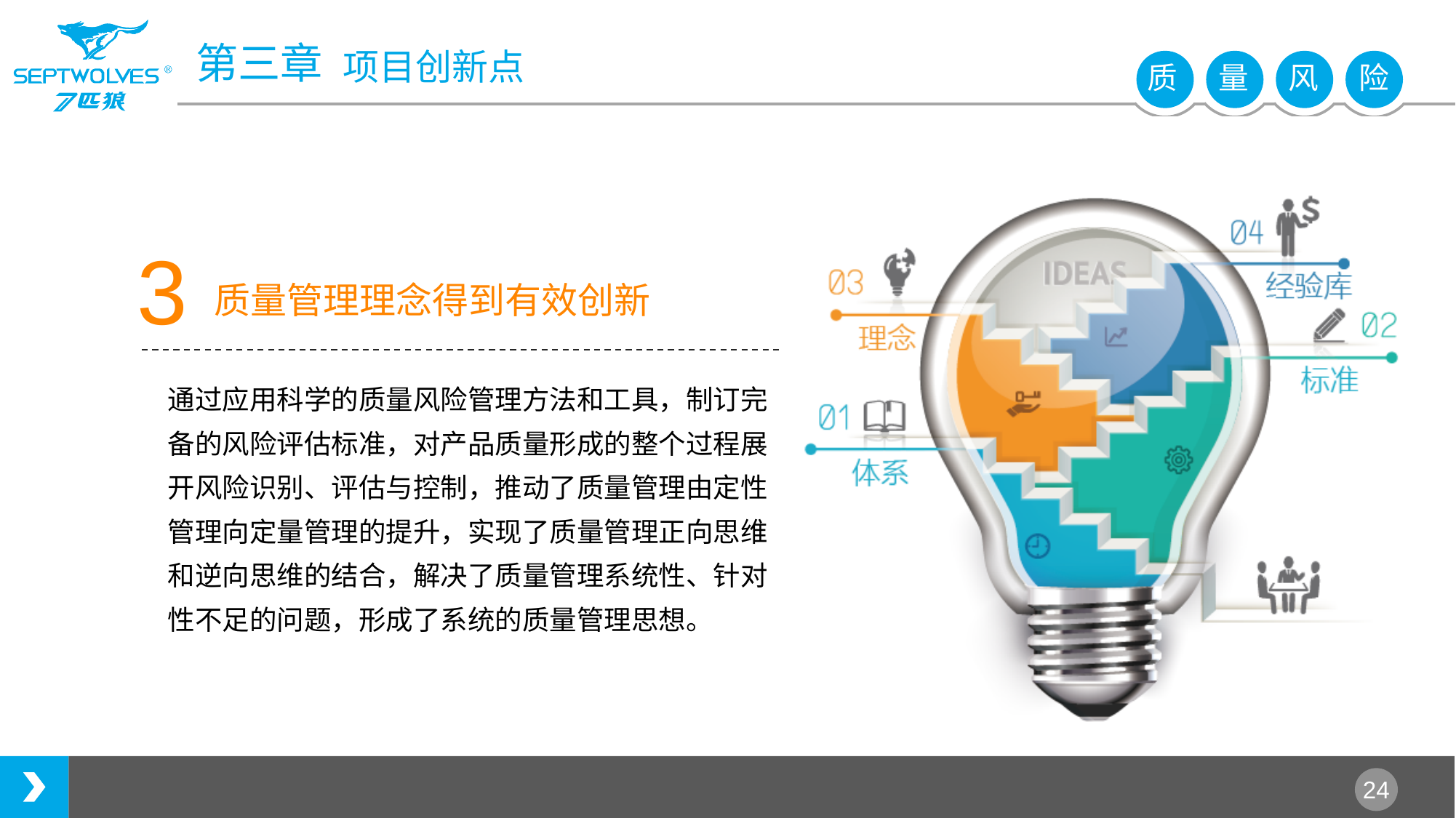

3
质量管理理念得到有效创新
通过应用科学的质量风险管理方法和工具，制订完备的风险评估标准，对产品质量形成的整个过程展开风险识别、评估与控制，推动了质量管理由定性管理向定量管理的提升，实现了质量管理正向思维和逆向思维的结合，解决了质量管理系统性、针对性不足的问题，形成了系统的质量管理思想。